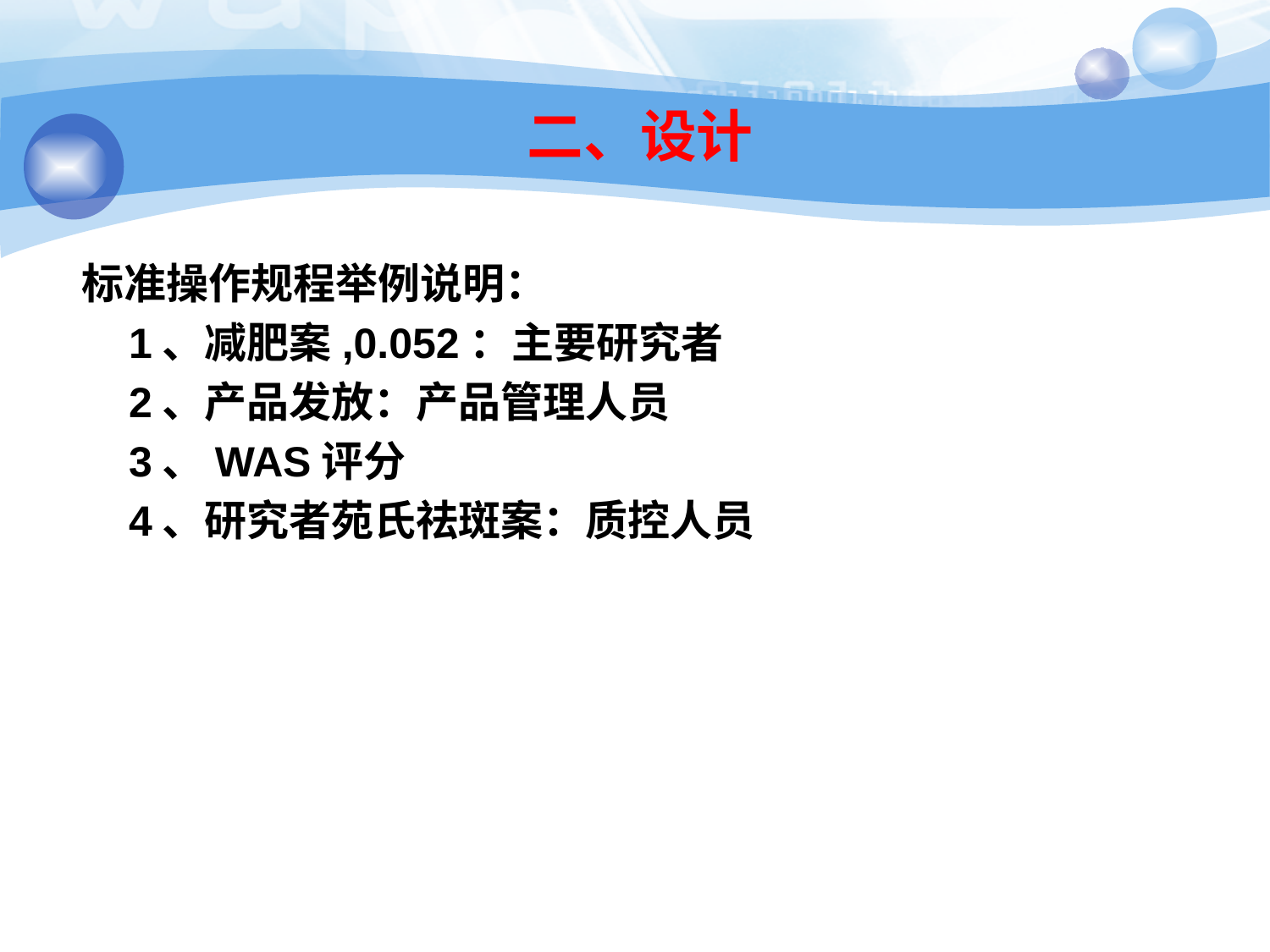

# 二、设计
标准操作规程举例说明：
    1、减肥案,0.052：主要研究者
    2、产品发放：产品管理人员
    3、WAS评分
    4、研究者苑氏祛斑案：质控人员